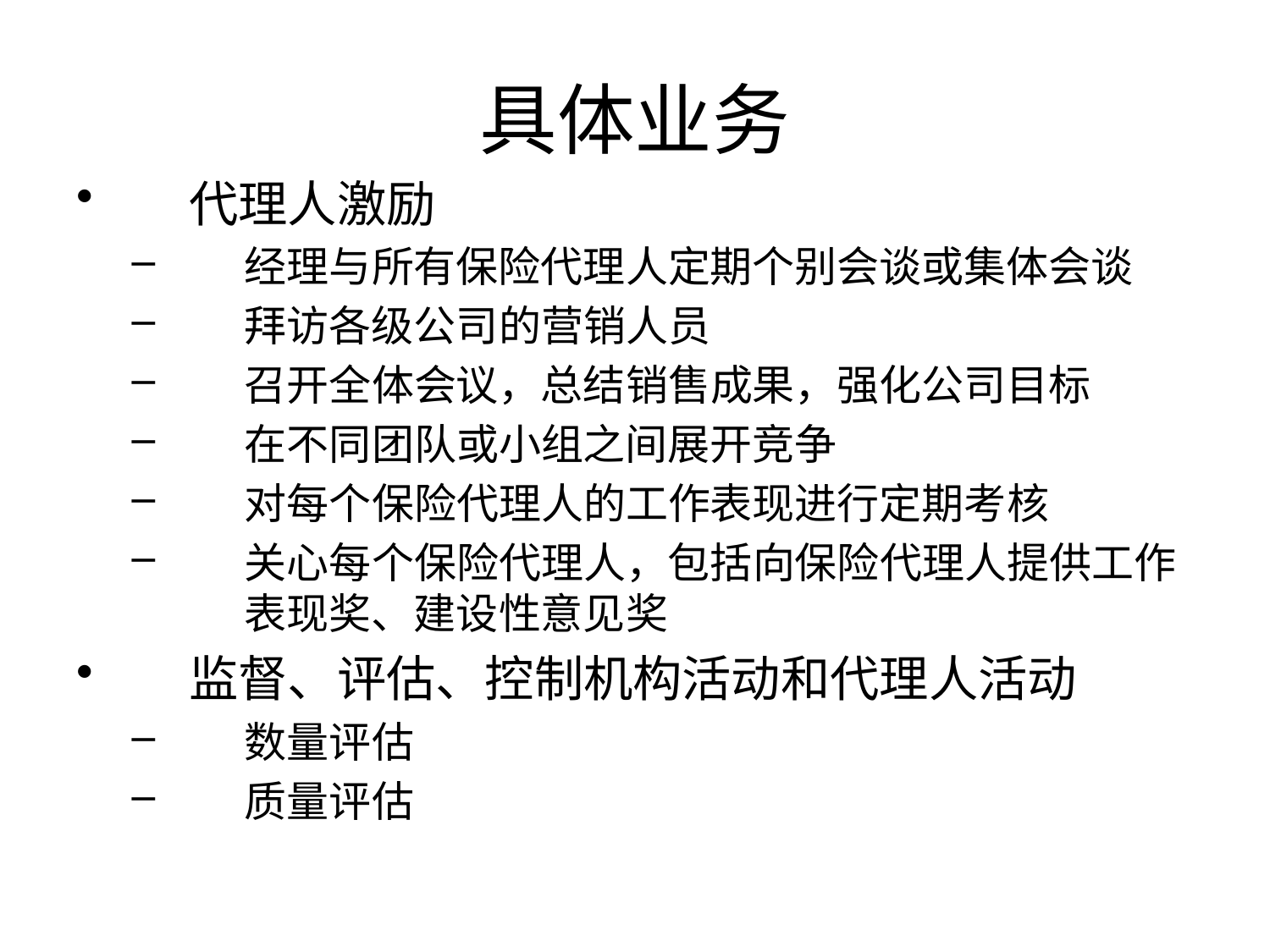

# 具体业务
代理人激励
经理与所有保险代理人定期个别会谈或集体会谈
拜访各级公司的营销人员
召开全体会议，总结销售成果，强化公司目标
在不同团队或小组之间展开竞争
对每个保险代理人的工作表现进行定期考核
关心每个保险代理人，包括向保险代理人提供工作表现奖、建设性意见奖
监督、评估、控制机构活动和代理人活动
数量评估
质量评估